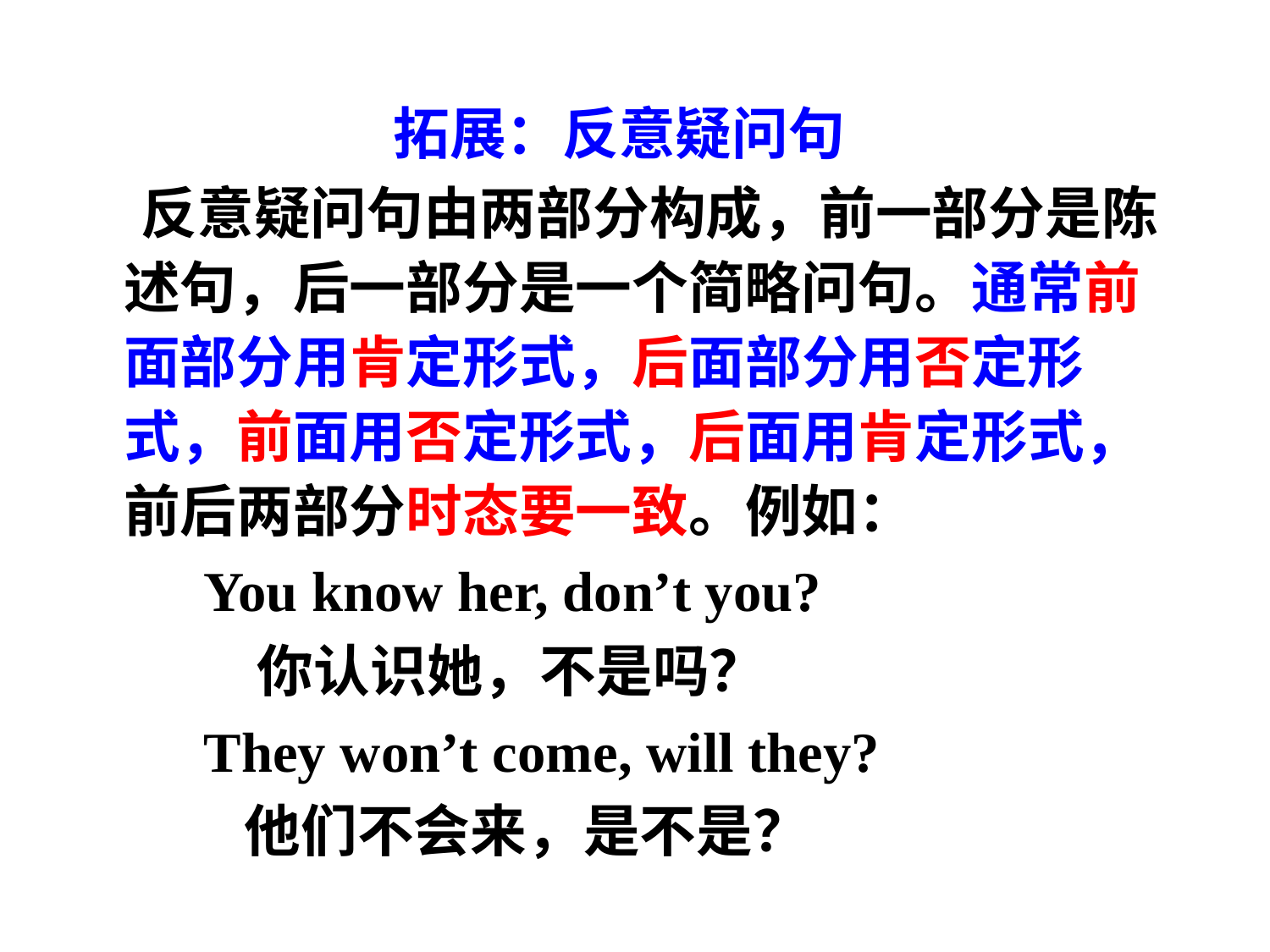

拓展：反意疑问句
    反意疑问句由两部分构成，前一部分是陈述句，后一部分是一个简略问句。通常前面部分用肯定形式，后面部分用否定形式，前面用否定形式，后面用肯定形式，前后两部分时态要一致。例如：
         You know her, don’t you?
             你认识她，不是吗？
         They won’t come, will they?
            他们不会来，是不是？